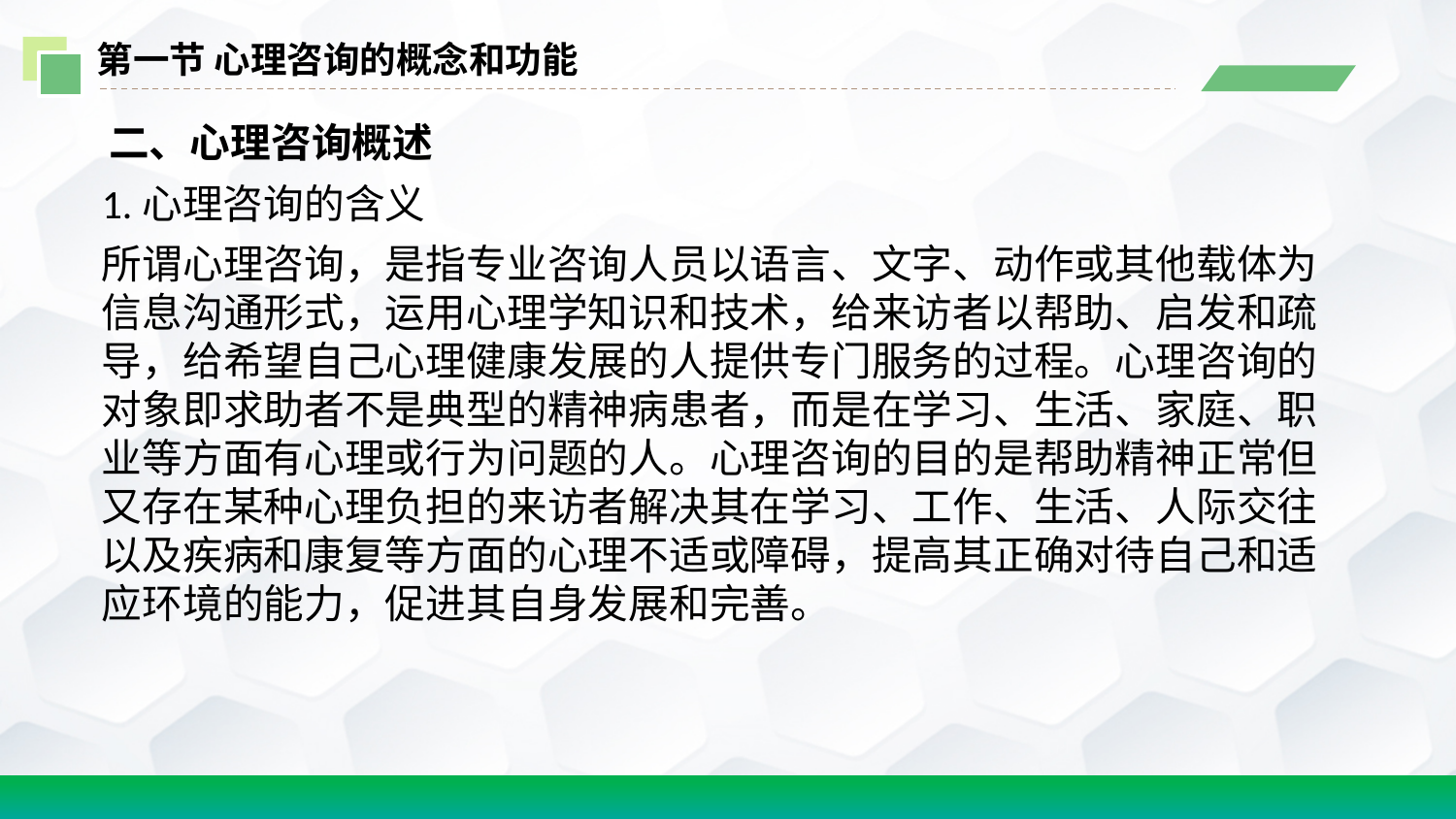

第一节 心理咨询的概念和功能
 二、心理咨询概述
1.心理咨询的含义
所谓心理咨询，是指专业咨询人员以语言、文字、动作或其他载体为信息沟通形式，运用心理学知识和技术，给来访者以帮助、启发和疏导，给希望自己心理健康发展的人提供专门服务的过程。心理咨询的对象即求助者不是典型的精神病患者，而是在学习、生活、家庭、职业等方面有心理或行为问题的人。心理咨询的目的是帮助精神正常但又存在某种心理负担的来访者解决其在学习、工作、生活、人际交往以及疾病和康复等方面的心理不适或障碍，提高其正确对待自己和适应环境的能力，促进其自身发展和完善。